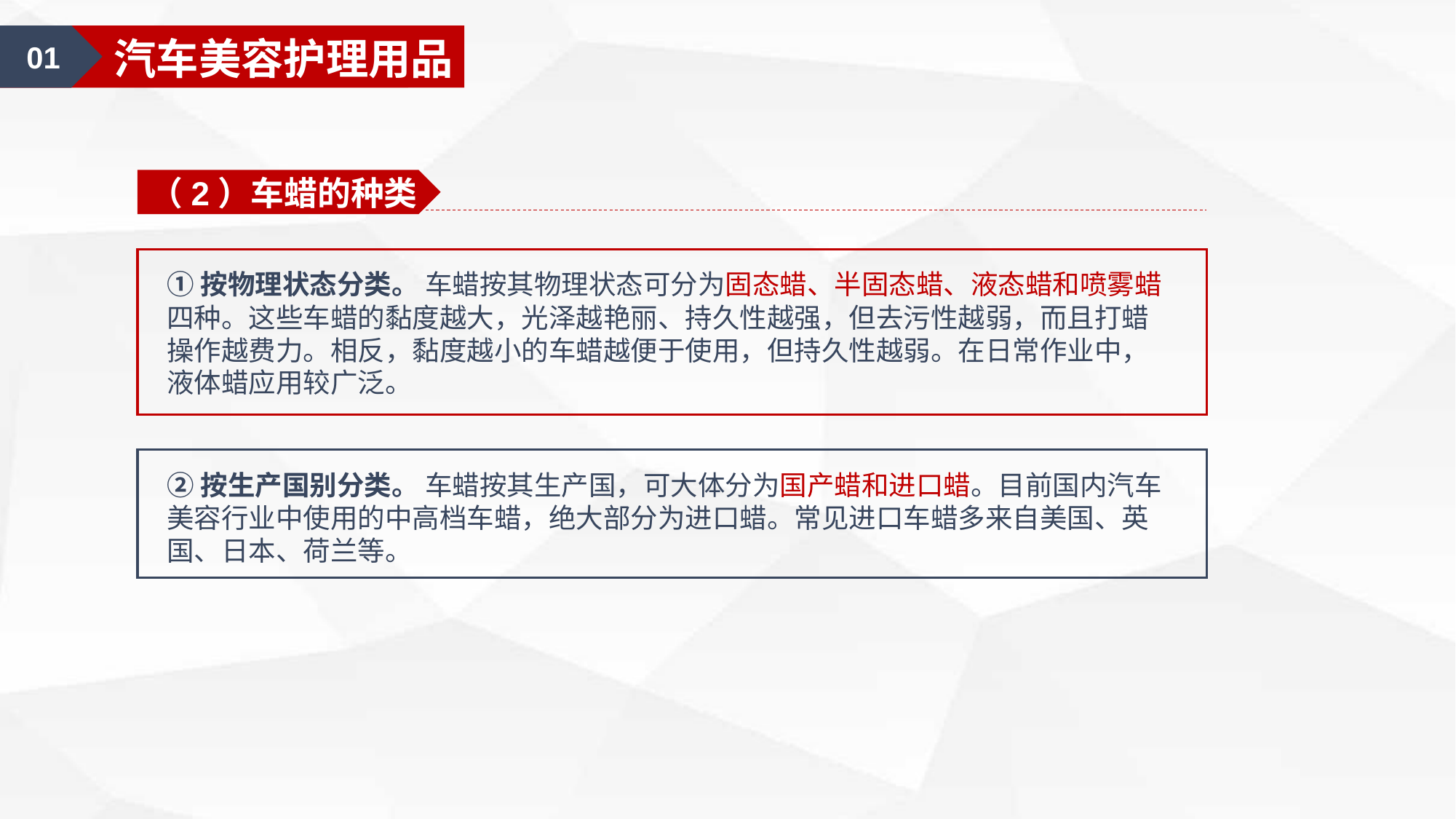

01
汽车美容认知

01
汽车美容护理用品
（2）车蜡的种类

①按物理状态分类。 车蜡按其物理状态可分为固态蜡、半固态蜡、液态蜡和喷雾蜡四种。这些车蜡的黏度越大，光泽越艳丽、持久性越强，但去污性越弱，而且打蜡操作越费力。相反，黏度越小的车蜡越便于使用，但持久性越弱。在日常作业中，液体蜡应用较广泛。

②按生产国别分类。 车蜡按其生产国，可大体分为国产蜡和进口蜡。目前国内汽车美容行业中使用的中高档车蜡，绝大部分为进口蜡。常见进口车蜡多来自美国、英国、日本、荷兰等。